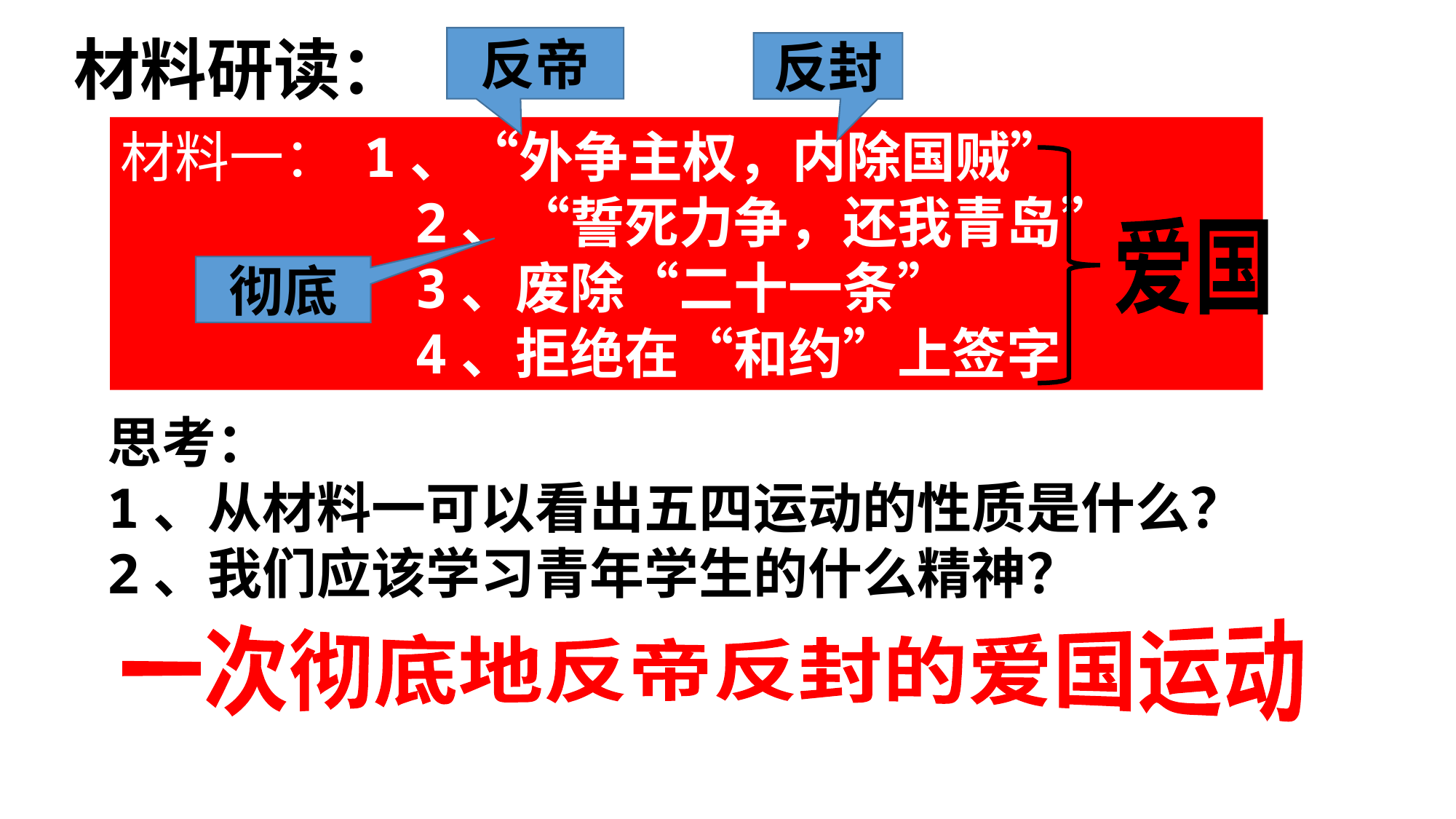

材料研读：
反帝
反封
材料一： 1、“外争主权，内除国贼”
         2、“誓死力争，还我青岛”
         3、废除“二十一条”
         4、拒绝在“和约”上签字

爱国
彻底
思考：
1、从材料一可以看出五四运动的性质是什么？
2、我们应该学习青年学生的什么精神？
一次彻底地反帝反封的爱国运动